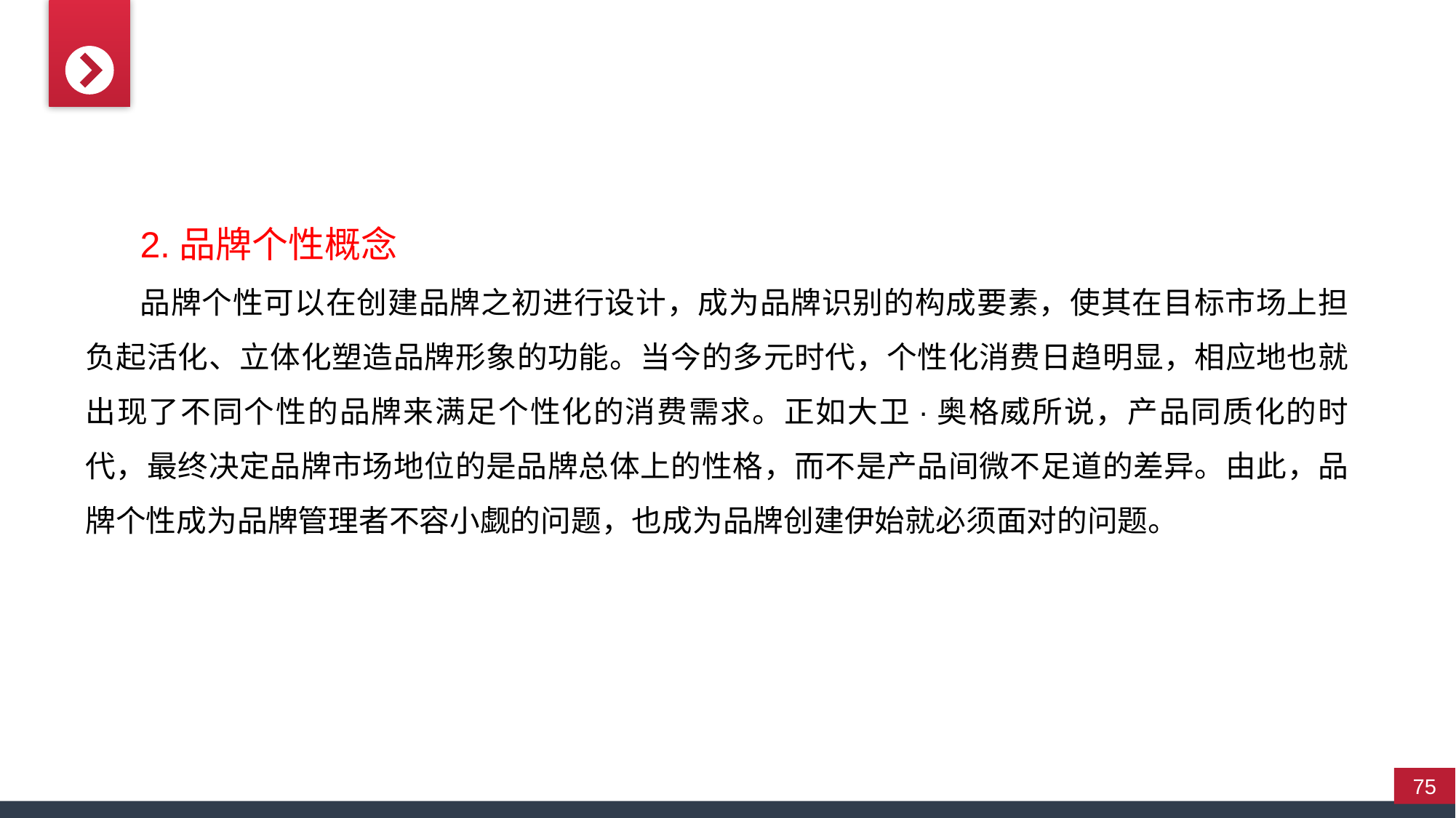

2.品牌个性概念
品牌个性可以在创建品牌之初进行设计，成为品牌识别的构成要素，使其在目标市场上担负起活化、立体化塑造品牌形象的功能。当今的多元时代，个性化消费日趋明显，相应地也就出现了不同个性的品牌来满足个性化的消费需求。正如大卫·奥格威所说，产品同质化的时代，最终决定品牌市场地位的是品牌总体上的性格，而不是产品间微不足道的差异。由此，品牌个性成为品牌管理者不容小觑的问题，也成为品牌创建伊始就必须面对的问题。